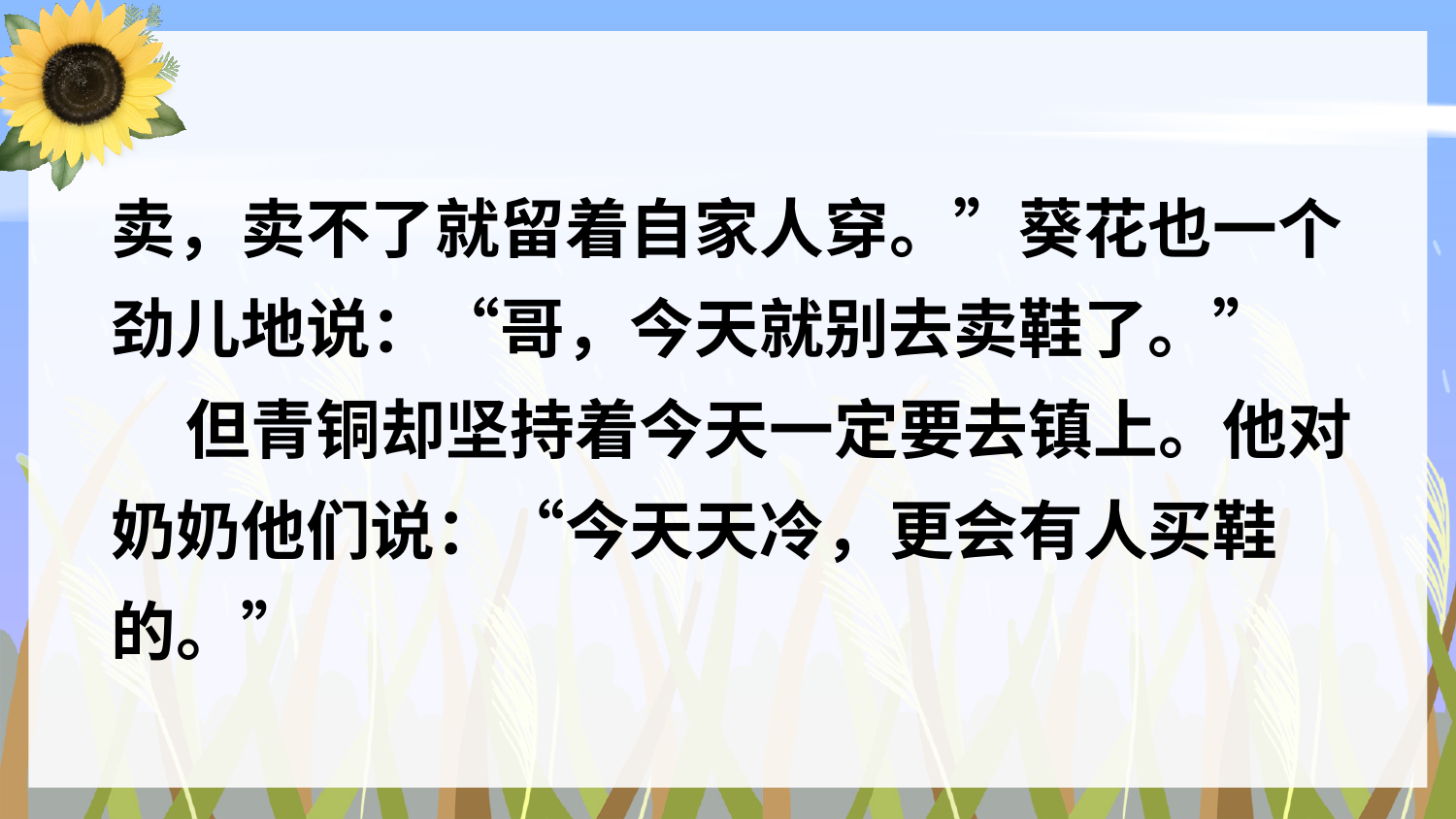

卖，卖不了就留着自家人穿。”葵花也一个劲儿地说：“哥，今天就别去卖鞋了。”
    但青铜却坚持着今天一定要去镇上。他对奶奶他们说：“今天天冷，更会有人买鞋的。”